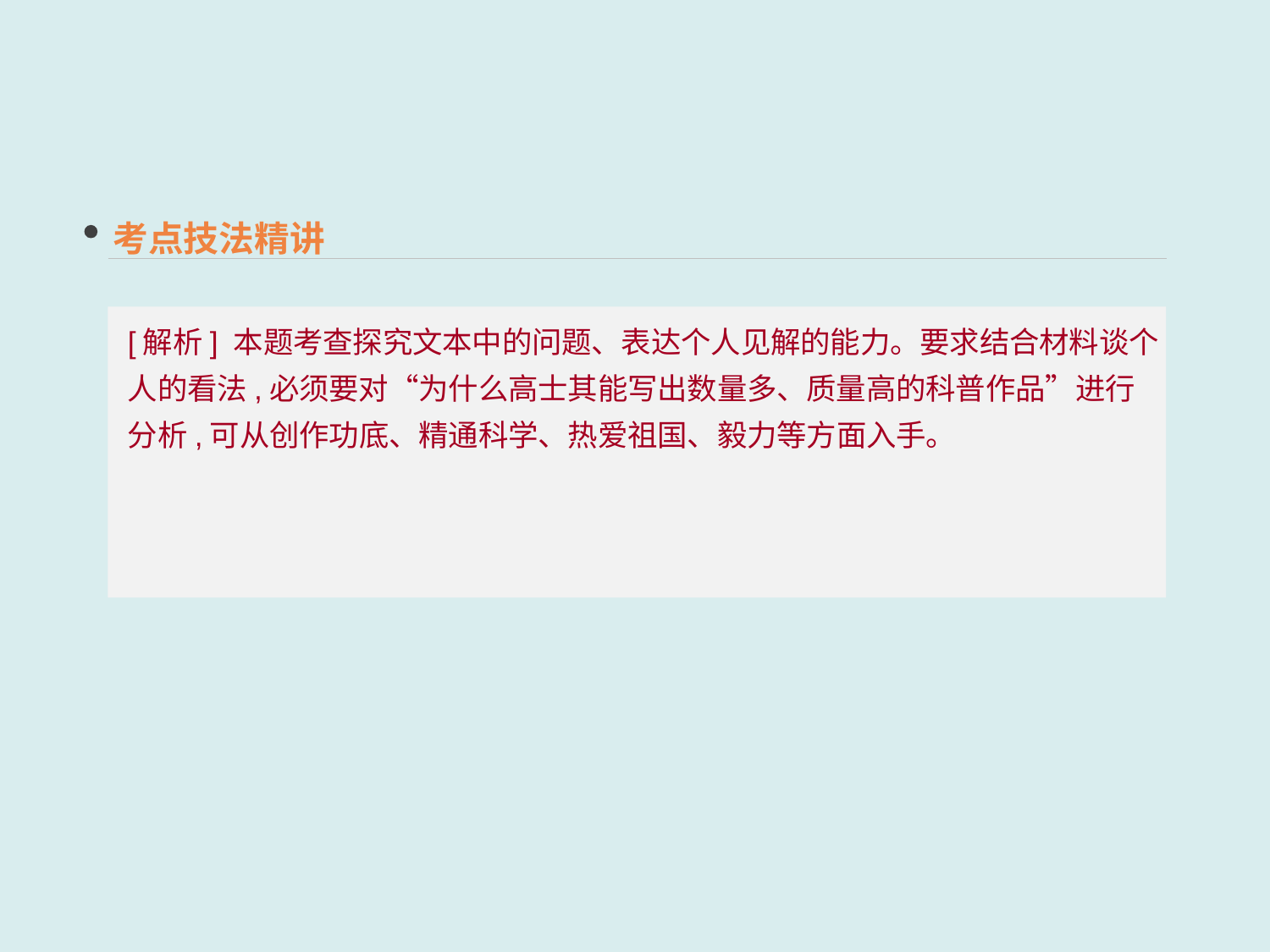

考点技法精讲

[解析] 本题考查探究文本中的问题、表达个人见解的能力。要求结合材料谈个人的看法,必须要对“为什么高士其能写出数量多、质量高的科普作品”进行分析,可从创作功底、精通科学、热爱祖国、毅力等方面入手。